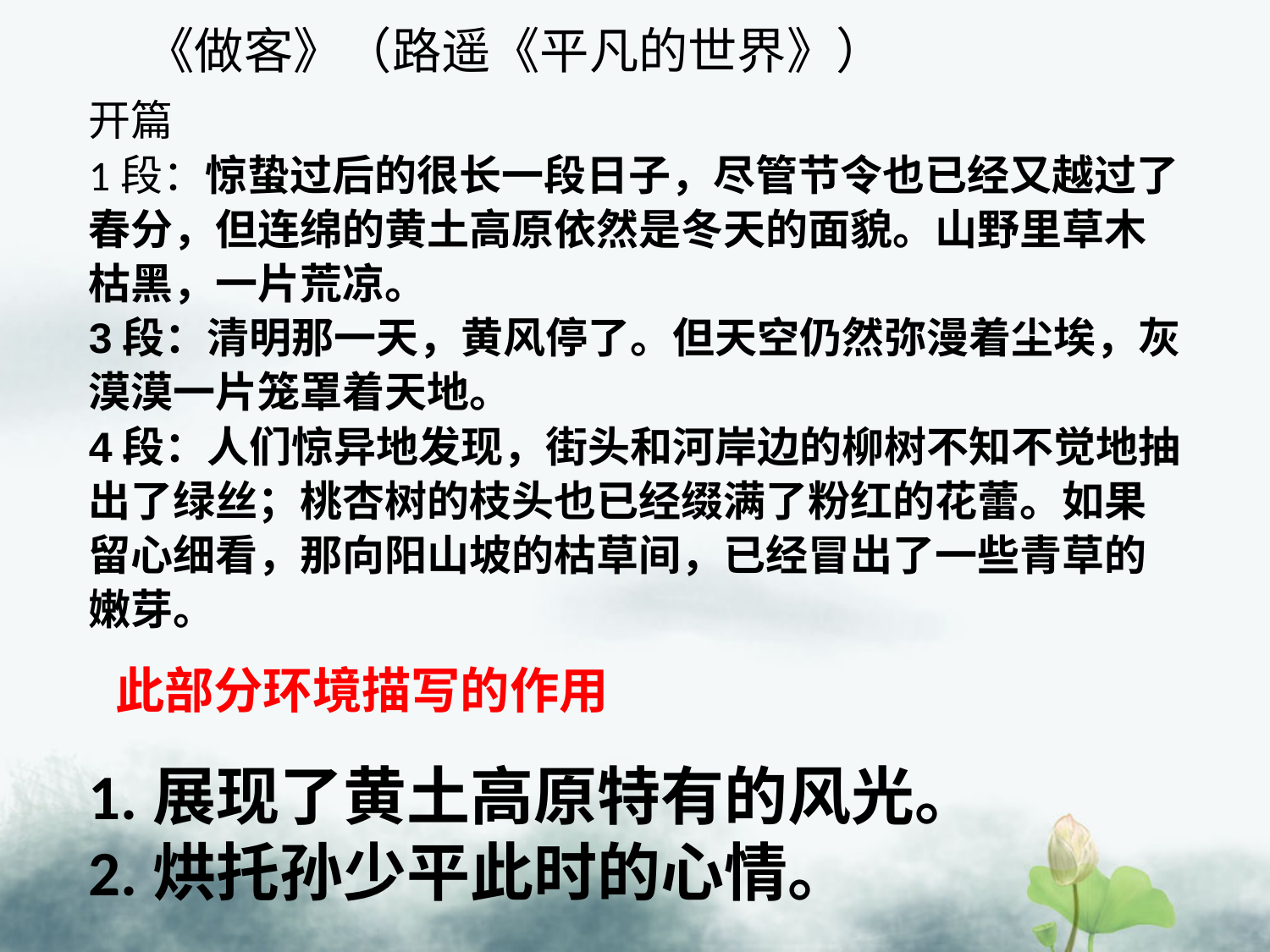

《做客》（路遥《平凡的世界》）

开篇
1段：惊蛰过后的很长一段日子，尽管节令也已经又越过了春分，但连绵的黄土高原依然是冬天的面貌。山野里草木枯黑，一片荒凉。
3段：清明那一天，黄风停了。但天空仍然弥漫着尘埃，灰漠漠一片笼罩着天地。
4段：人们惊异地发现，街头和河岸边的柳树不知不觉地抽出了绿丝；桃杏树的枝头也已经缀满了粉红的花蕾。如果留心细看，那向阳山坡的枯草间，已经冒出了一些青草的嫩芽。

此部分环境描写的作用
1.展现了黄土高原特有的风光。
2.烘托孙少平此时的心情。